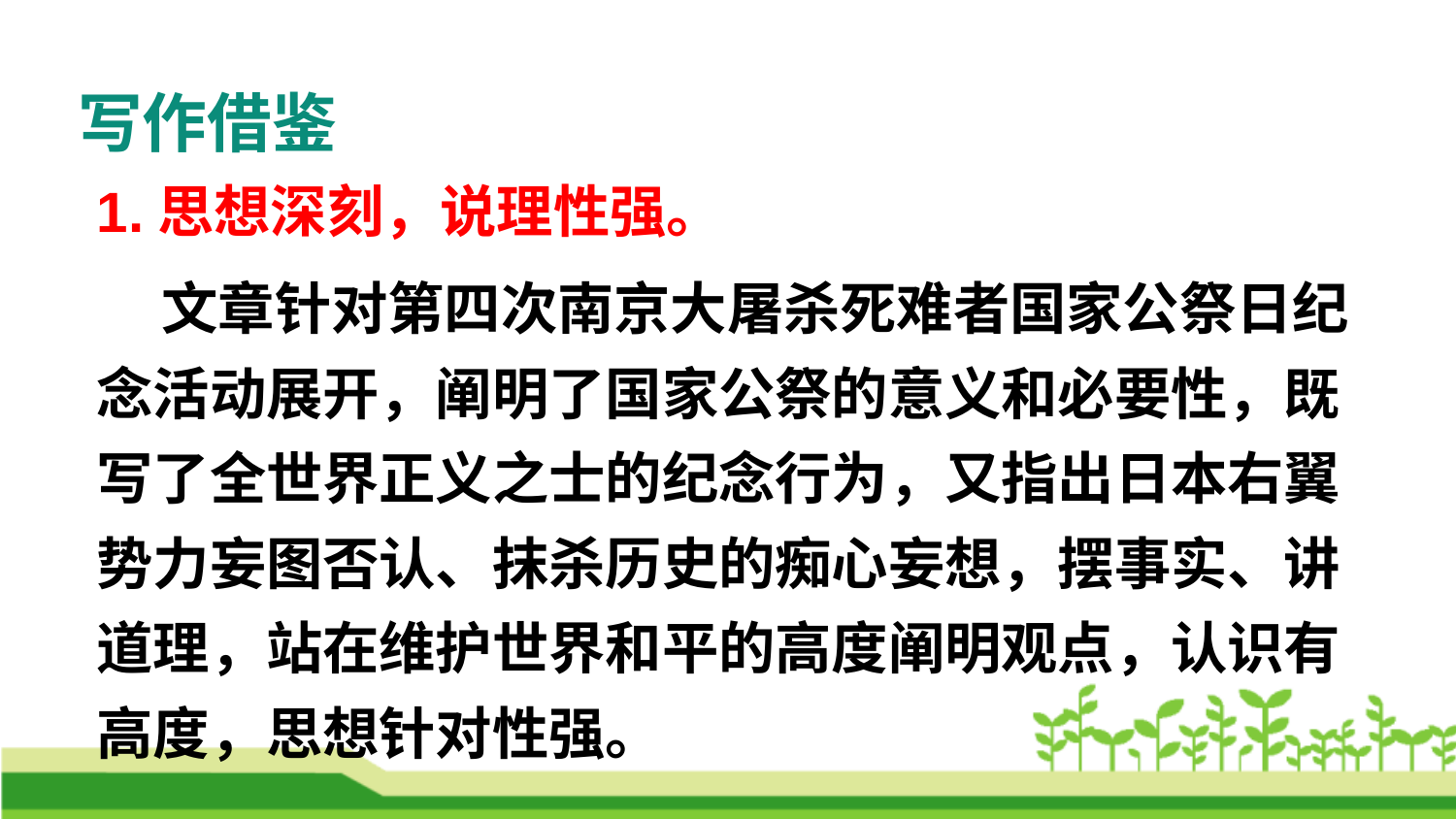

写作借鉴
1.思想深刻，说理性强。
    文章针对第四次南京大屠杀死难者国家公祭日纪念活动展开，阐明了国家公祭的意义和必要性，既写了全世界正义之士的纪念行为，又指出日本右翼势力妄图否认、抹杀历史的痴心妄想，摆事实、讲道理，站在维护世界和平的高度阐明观点，认识有高度，思想针对性强。
状元成才路
状元成才路
状元成才路
状元成才路
状元成才路
状元成才路
状元成才路
状元成才路
状元成才路
状元成才路
状元成才路
状元成才路
状元成才路
状元成才路
状元成才路
状元成才路
状元成才路
状元成才路
状元成才路
状元成才路
状元成才路
状元成才路
状元成才路
状元成才路
状元成才路
状元成才路
状元成才路
状元成才路
状元成才路
状元成才路
状元成才路
状元成才路
状元成才路
状元成才路
状元成才路
状元成才路
状元成才路
状元成才路
状元成才路
状元成才路
状元成才路
状元成才路
状元成才路
状元成才路
状元成才路
状元成才路
状元成才路
状元成才路
状元成才路
状元成才路
状元成才路
状元成才路
状元成才路
状元成才路
状元成才路
状元成才路
状元成才路
状元成才路
状元成才路
状元成才路
状元成才路
状元成才路
状元成才路
状元成才路
状元成才路
状元成才路
状元成才路
状元成才路
状元成才路
状元成才路
状元成才路
状元成才路
状元成才路
状元成才路
状元成才路
状元成才路
状元成才路
状元成才路
状元成才路
状元成才路
状元成才路
状元成才路
状元成才路
状元成才路
状元成才路
状元成才路
状元成才路
状元成才路
状元成才路
状元成才路
状元成才路
状元成才路
状元成才路
状元成才路
状元成才路
状元成才路
状元成才路
状元成才路
状元成才路